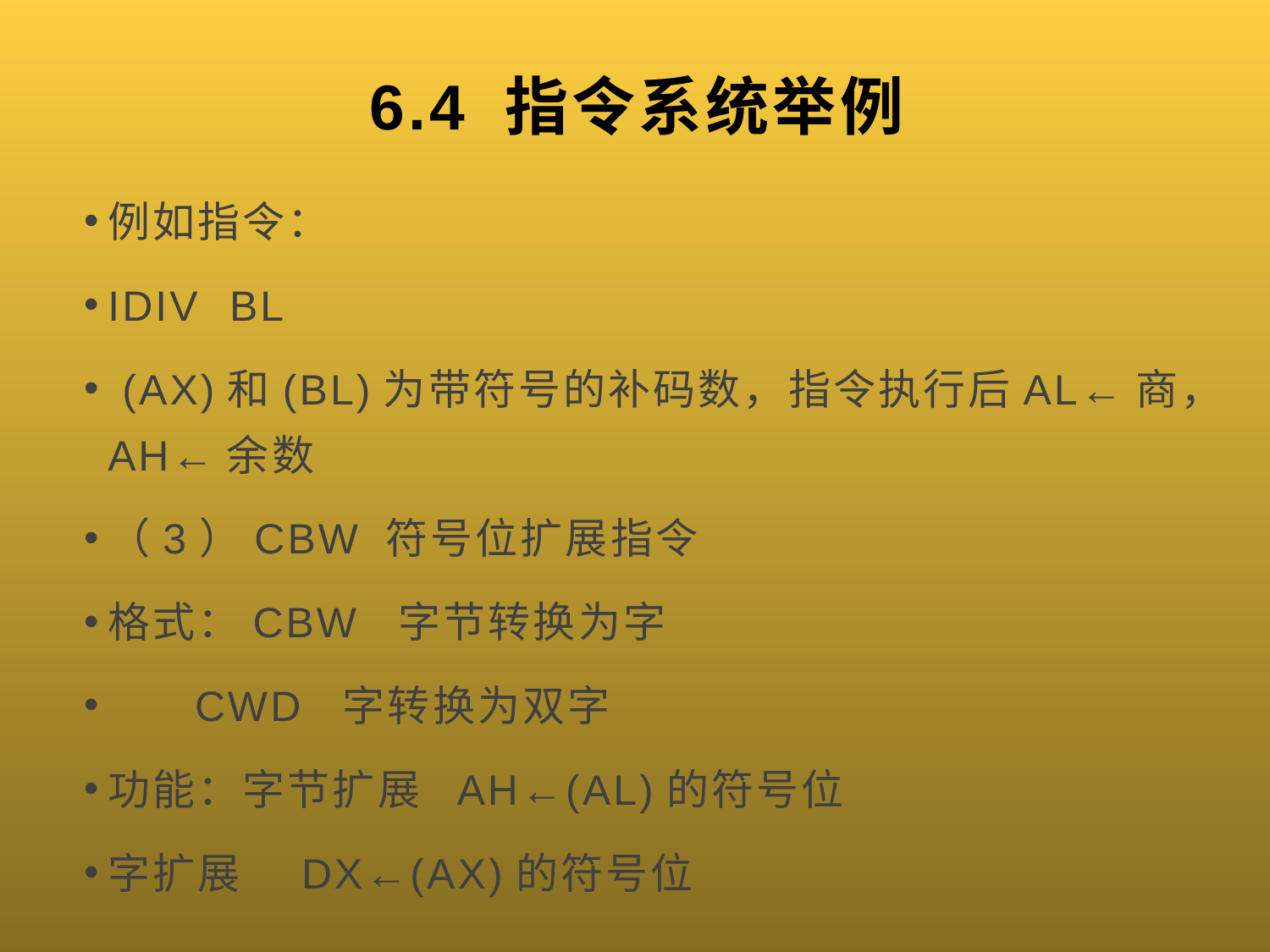

# 6.4 指令系统举例
例如指令：
IDIV  BL
 (AX)和(BL)为带符号的补码数，指令执行后AL←商，AH←余数
（3）CBW 符号位扩展指令
格式：CBW  字节转换为字
      CWD  字转换为双字
功能：字节扩展  AH←(AL)的符号位
字扩展    DX←(AX)的符号位